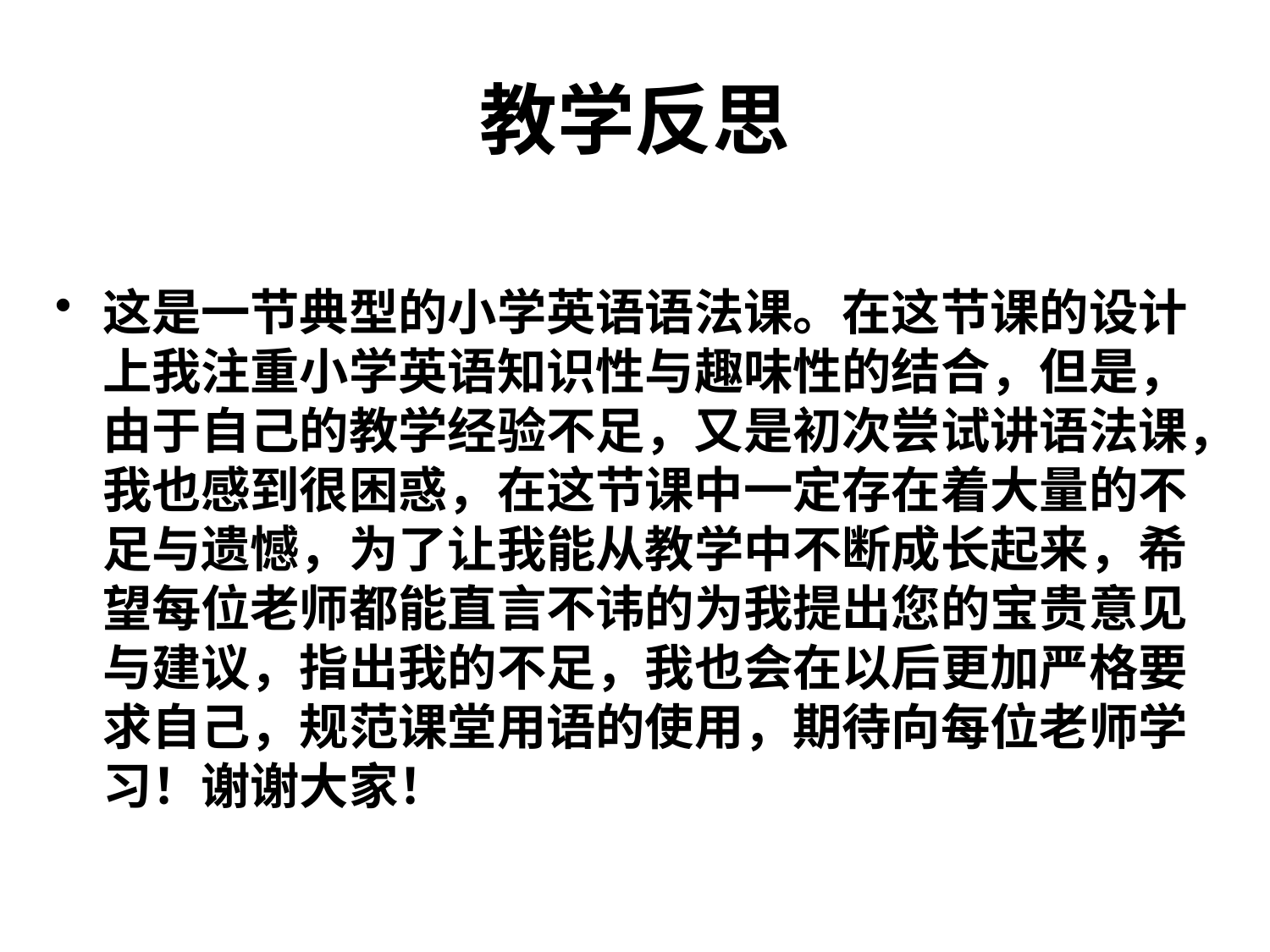

# 教学反思
这是一节典型的小学英语语法课。在这节课的设计上我注重小学英语知识性与趣味性的结合，但是，由于自己的教学经验不足，又是初次尝试讲语法课，我也感到很困惑，在这节课中一定存在着大量的不足与遗憾，为了让我能从教学中不断成长起来，希望每位老师都能直言不讳的为我提出您的宝贵意见与建议，指出我的不足，我也会在以后更加严格要求自己，规范课堂用语的使用，期待向每位老师学习！谢谢大家！